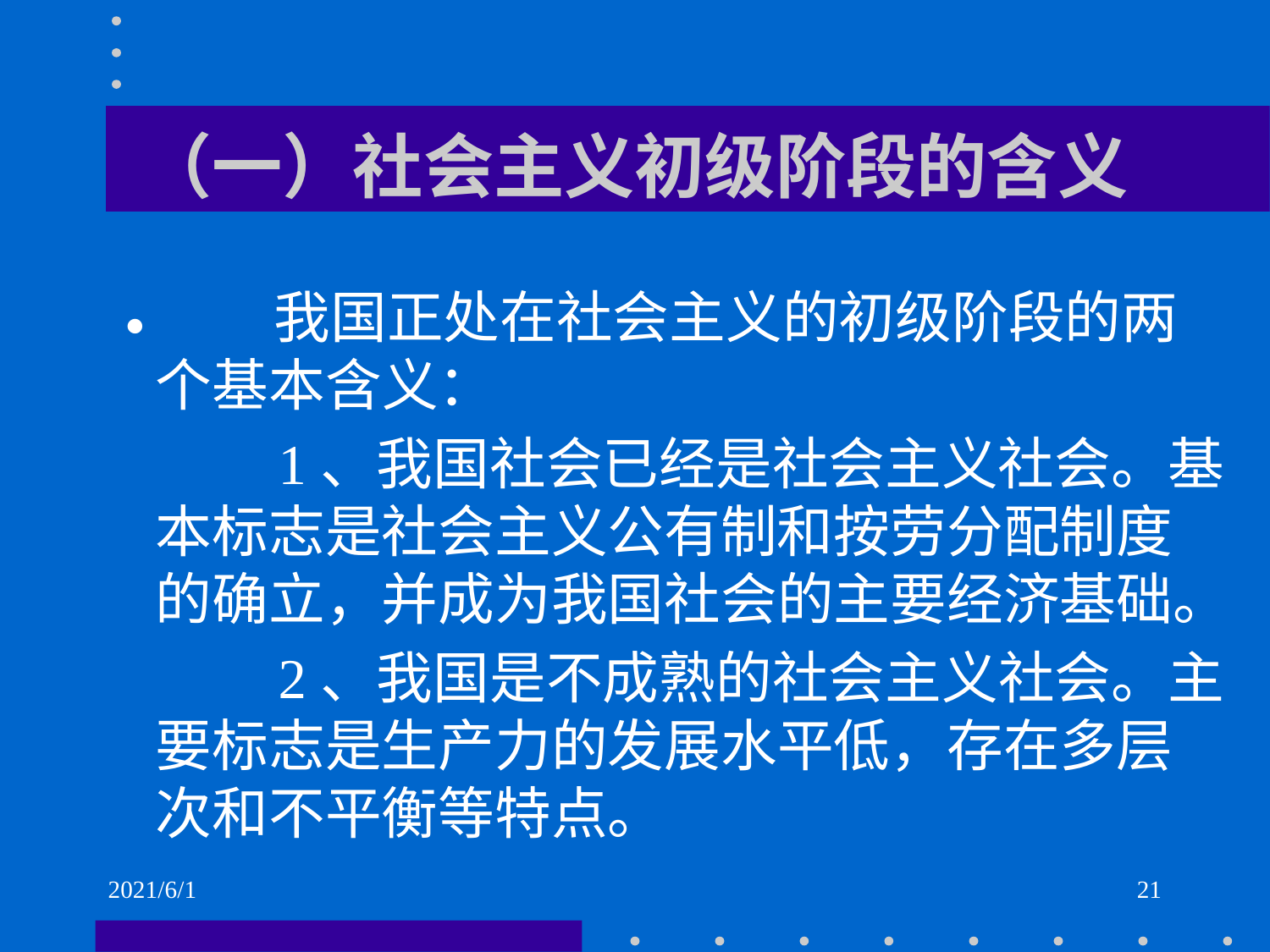

# （一）社会主义初级阶段的含义
            我国正处在社会主义的初级阶段的两个基本含义：
            1、我国社会已经是社会主义社会。基本标志是社会主义公有制和按劳分配制度的确立，并成为我国社会的主要经济基础。
            2、我国是不成熟的社会主义社会。主要标志是生产力的发展水平低，存在多层次和不平衡等特点。

2021/6/1
21